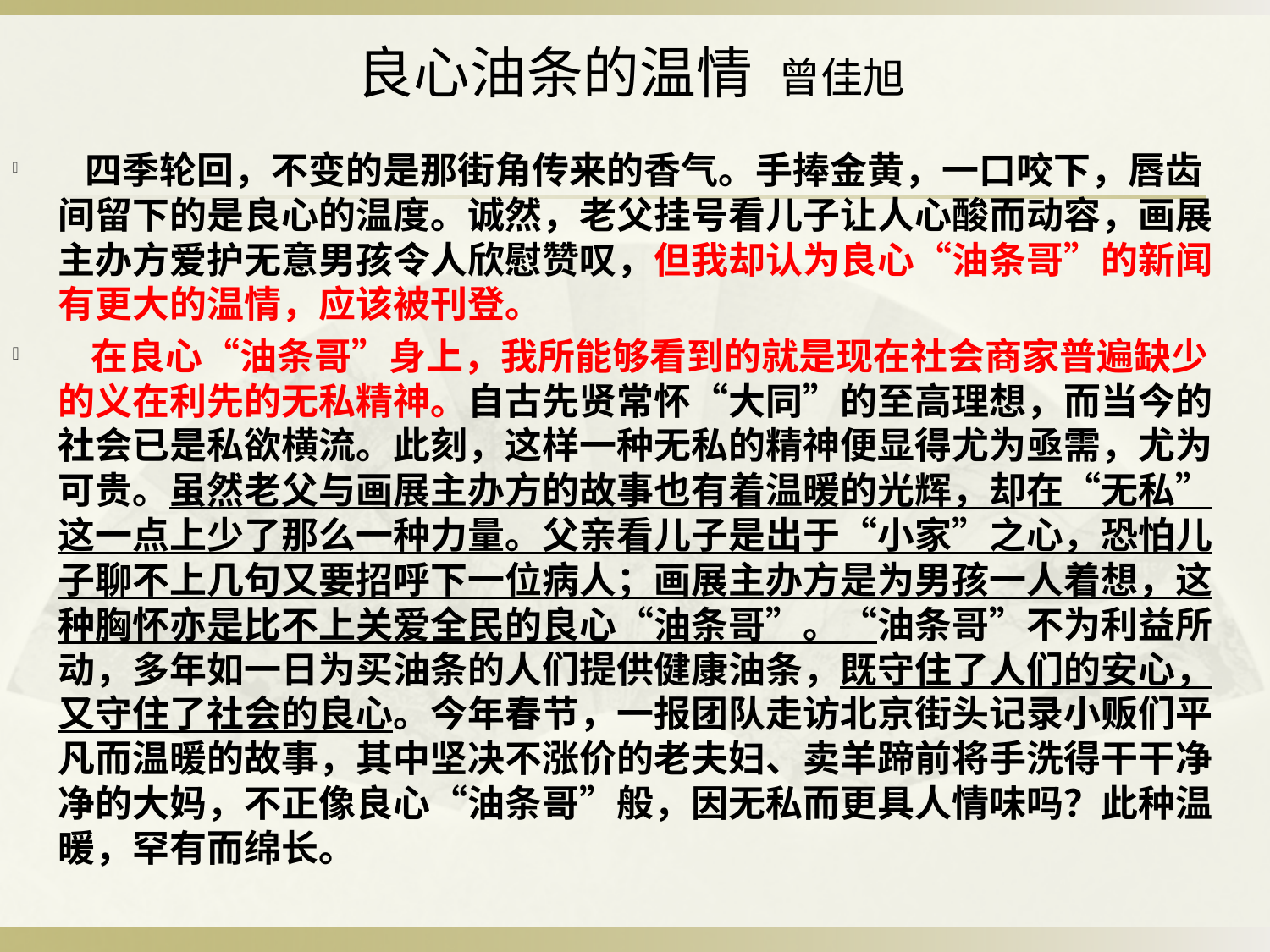

# 良心油条的温情  曾佳旭
   四季轮回，不变的是那街角传来的香气。手捧金黄，一口咬下，唇齿间留下的是良心的温度。诚然，老父挂号看儿子让人心酸而动容，画展主办方爱护无意男孩令人欣慰赞叹，但我却认为良心“油条哥”的新闻有更大的温情，应该被刊登。
   在良心“油条哥”身上，我所能够看到的就是现在社会商家普遍缺少的义在利先的无私精神。自古先贤常怀“大同”的至高理想，而当今的社会已是私欲横流。此刻，这样一种无私的精神便显得尤为亟需，尤为可贵。虽然老父与画展主办方的故事也有着温暖的光辉，却在“无私”这一点上少了那么一种力量。父亲看儿子是出于“小家”之心，恐怕儿子聊不上几句又要招呼下一位病人；画展主办方是为男孩一人着想，这种胸怀亦是比不上关爱全民的良心“油条哥”。“油条哥”不为利益所动，多年如一日为买油条的人们提供健康油条，既守住了人们的安心，又守住了社会的良心。今年春节，一报团队走访北京街头记录小贩们平凡而温暖的故事，其中坚决不涨价的老夫妇、卖羊蹄前将手洗得干干净净的大妈，不正像良心“油条哥”般，因无私而更具人情味吗？此种温暖，罕有而绵长。